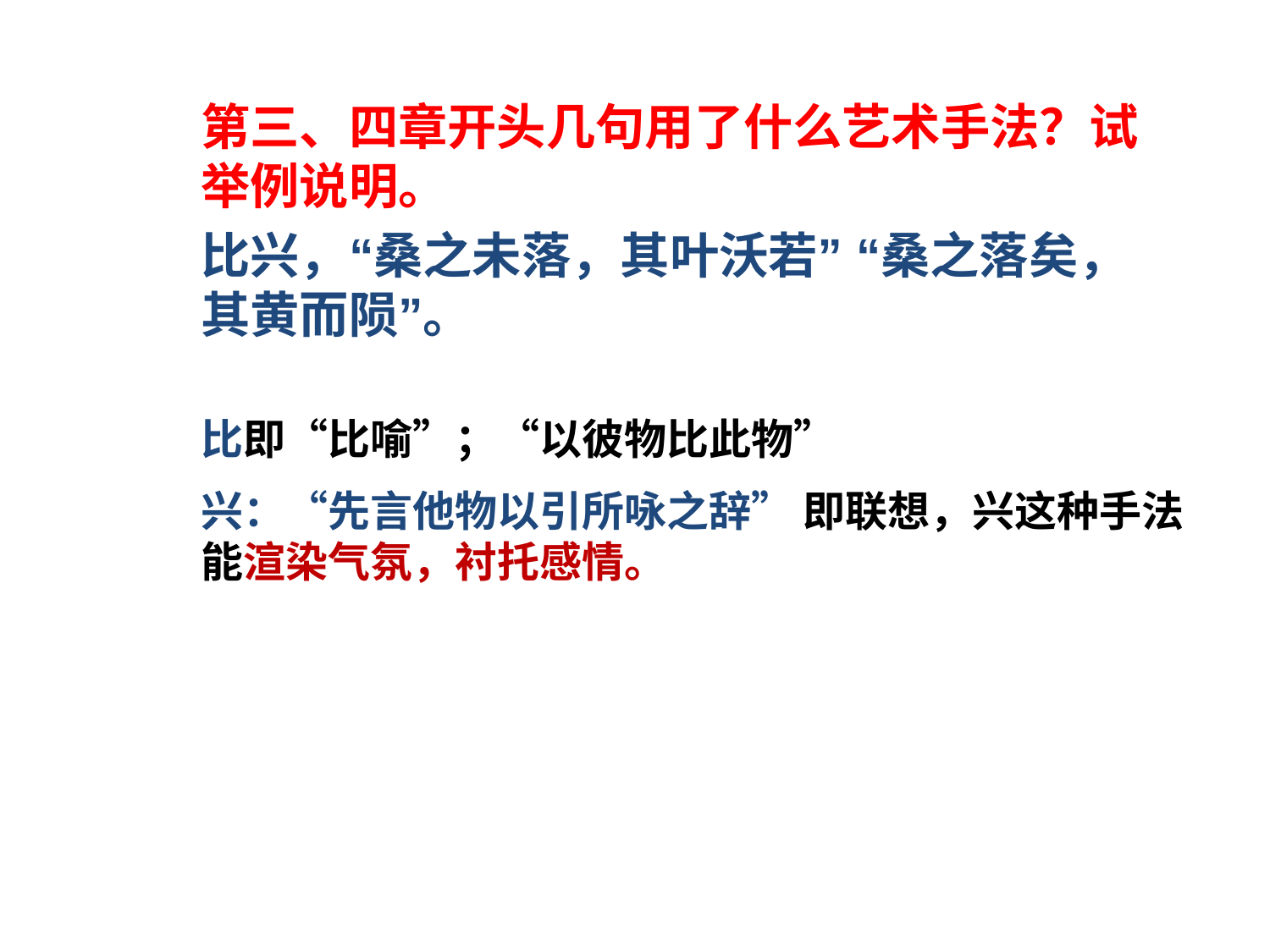

第三、四章开头几句用了什么艺术手法？试举例说明。

比兴，“桑之未落，其叶沃若” “桑之落矣，其黄而陨”。
比即“比喻”；“以彼物比此物”
兴：“先言他物以引所咏之辞” 即联想，兴这种手法能渲染气氛，衬托感情。